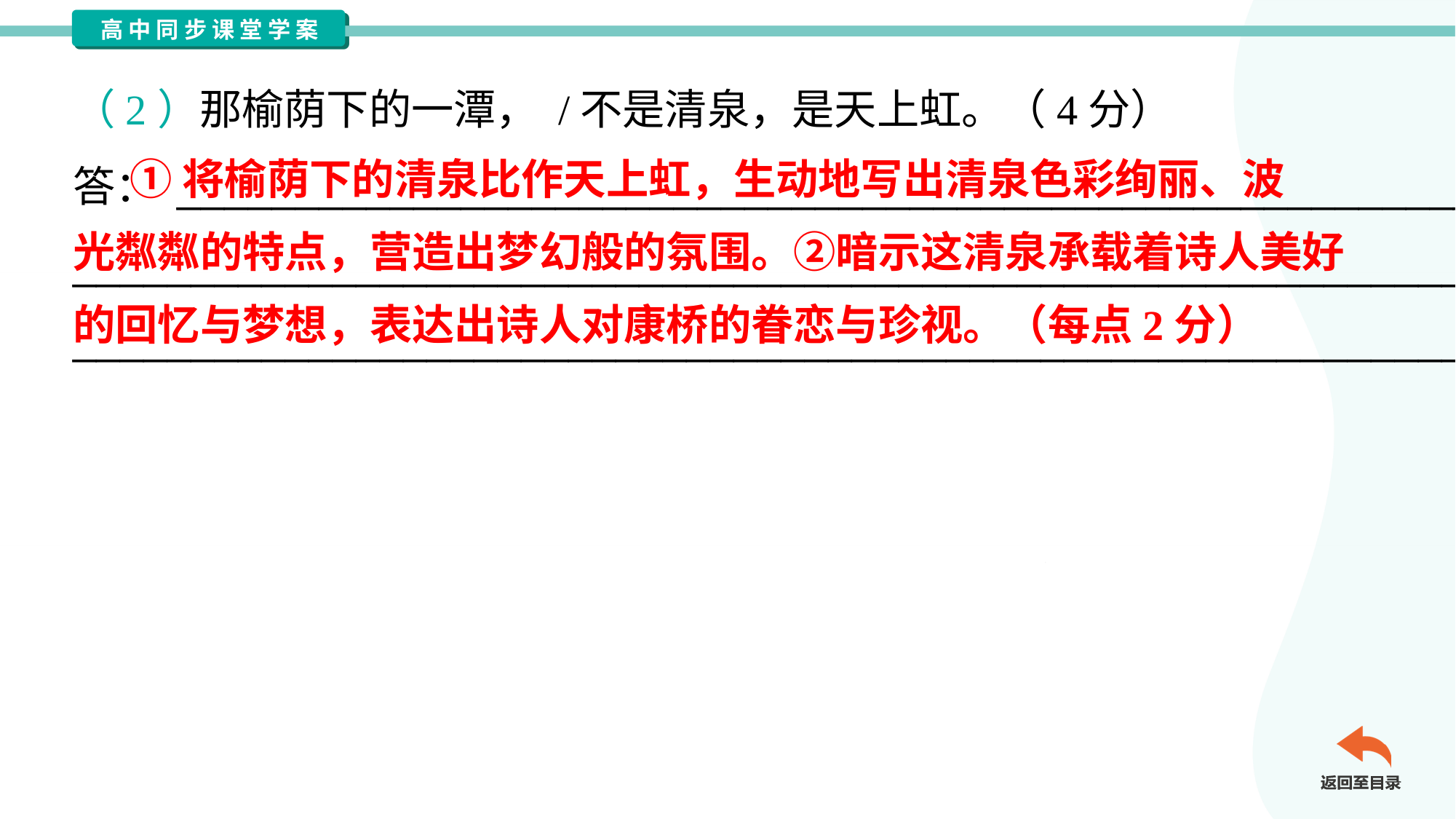

（2）那榆荫下的一潭， /不是清泉，是天上虹。（4分）
答： ________________________________________________________
_____________________________________________________________
_____________________________________________________________
      ①将榆荫下的清泉比作天上虹，生动地写出清泉色彩绚丽、波
光粼粼的特点，营造出梦幻般的氛围。②暗示这清泉承载着诗人美好
的回忆与梦想，表达出诗人对康桥的眷恋与珍视。（每点2分）